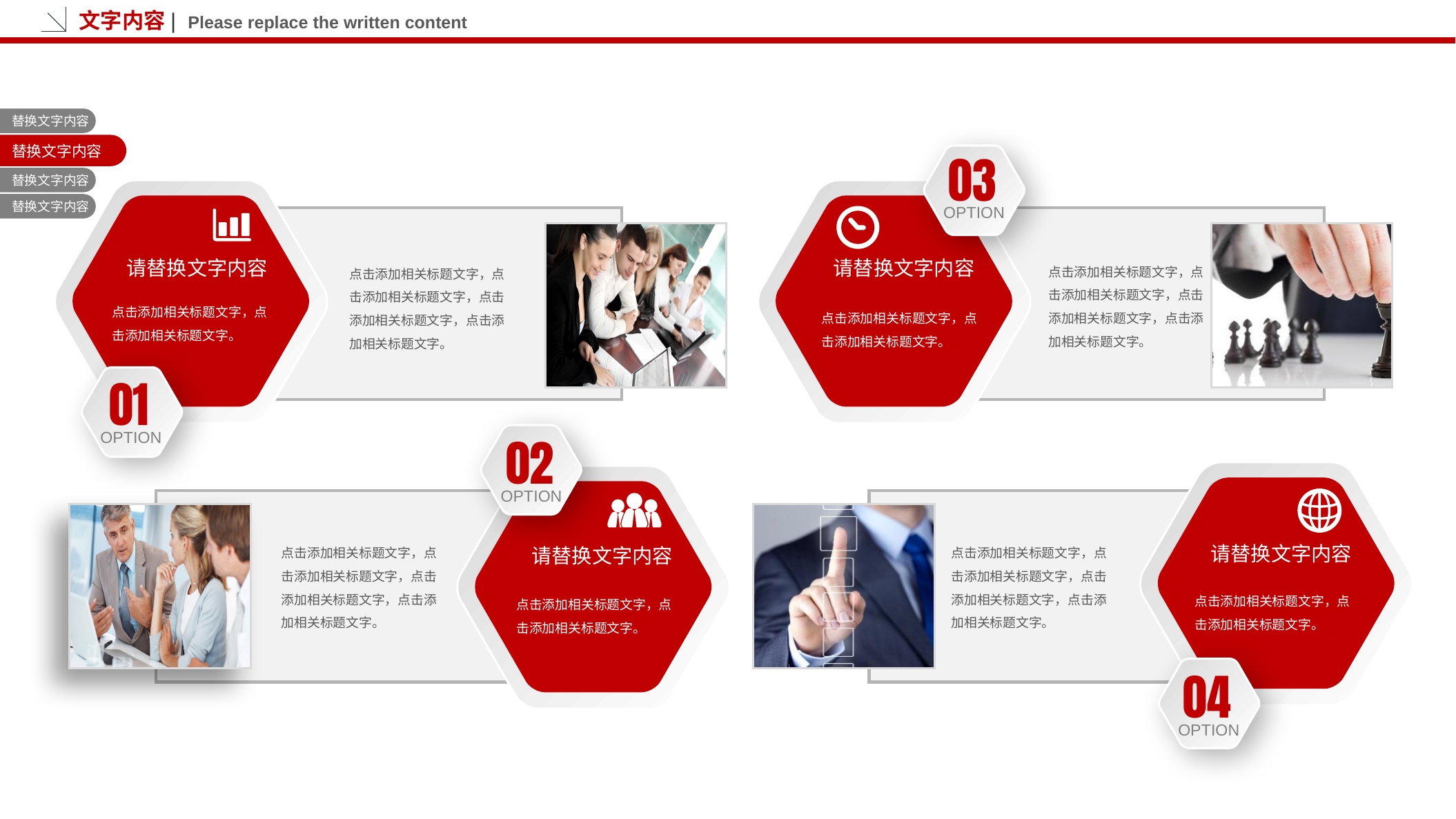

文字内容|  Please replace the written content

替换文字内容

替换文字内容

03
OPTION

替换文字内容

请替换文字内容
点击添加相关标题文字，点击添加相关标题文字。

请替换文字内容
点击添加相关标题文字，点击添加相关标题文字。

替换文字内容

点击添加相关标题文字，点击添加相关标题文字，点击添加相关标题文字，点击添加相关标题文字。
点击添加相关标题文字，点击添加相关标题文字，点击添加相关标题文字，点击添加相关标题文字。

01
OPTION

02
OPTION

请替换文字内容
点击添加相关标题文字，点击添加相关标题文字。

请替换文字内容
点击添加相关标题文字，点击添加相关标题文字。

点击添加相关标题文字，点击添加相关标题文字，点击添加相关标题文字，点击添加相关标题文字。
点击添加相关标题文字，点击添加相关标题文字，点击添加相关标题文字，点击添加相关标题文字。

04
OPTION